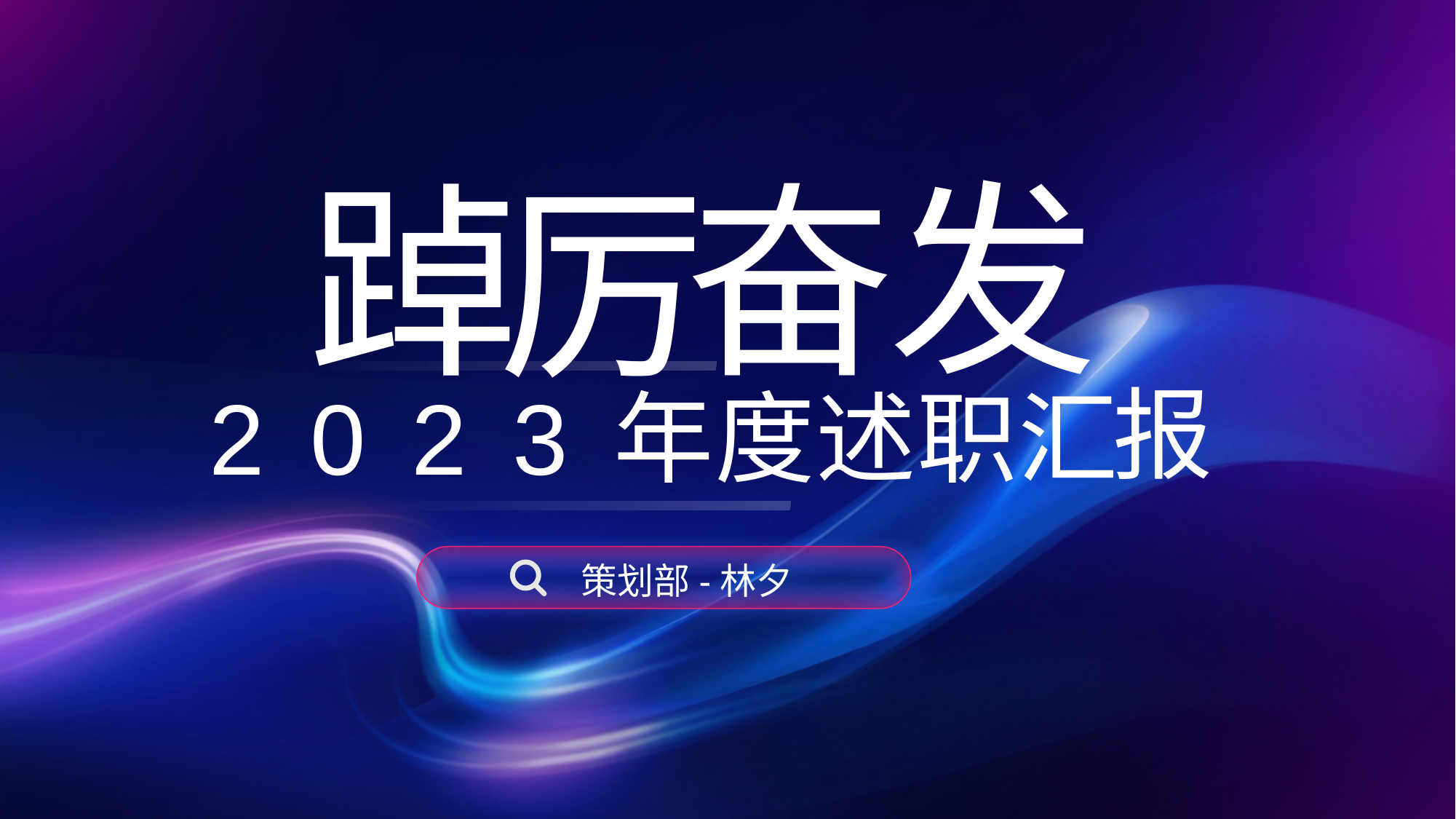

发
踔
奋
厉

报
2
0
2
3
年
度
述
职
汇

策划部-林夕